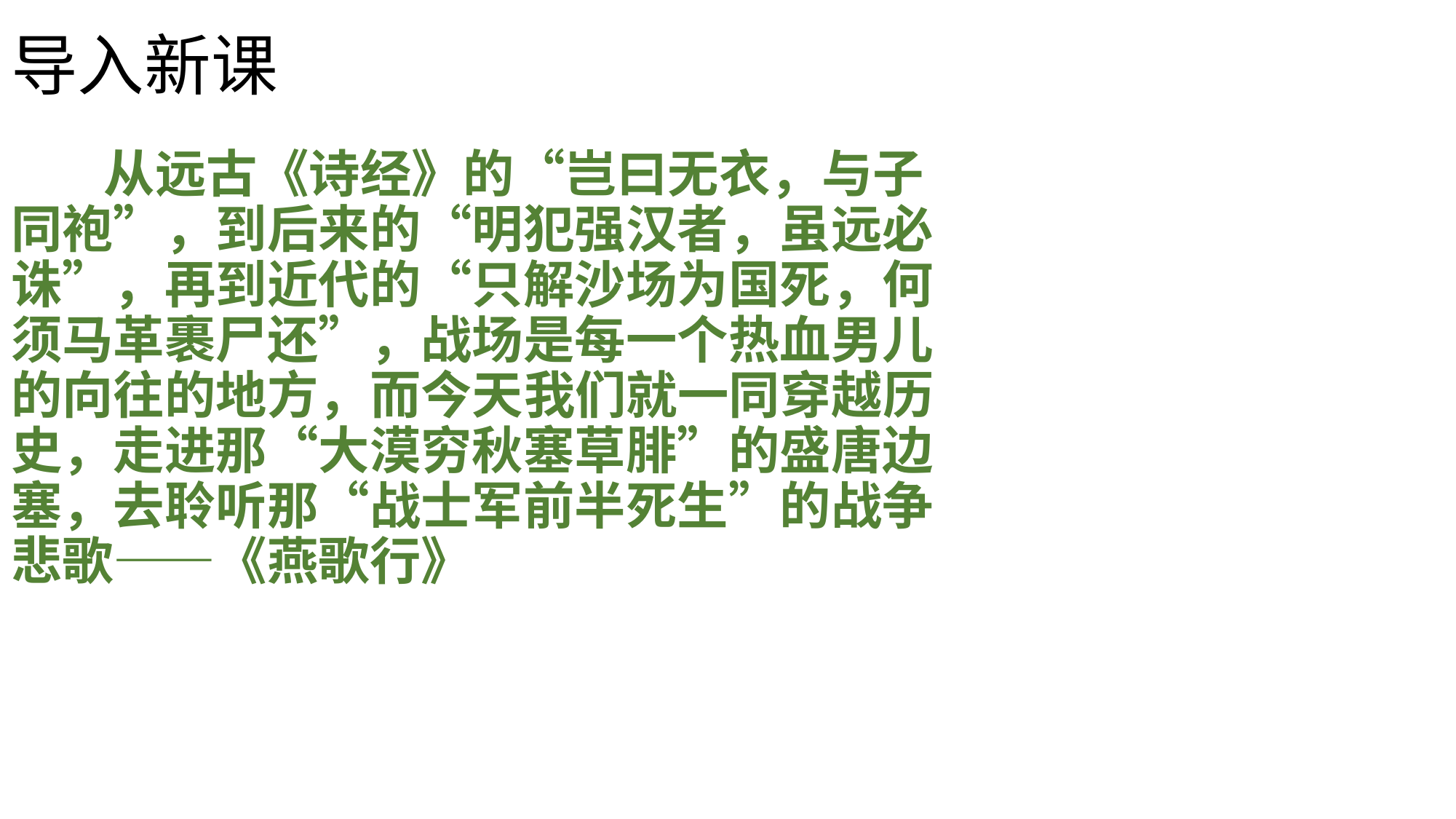

导入新课
       从远古《诗经》的“岂曰无衣，与子同袍”，到后来的“明犯强汉者，虽远必诛”，再到近代的“只解沙场为国死，何须马革裹尸还”，战场是每一个热血男儿的向往的地方，而今天我们就一同穿越历史，走进那“大漠穷秋塞草腓”的盛唐边塞，去聆听那“战士军前半死生”的战争悲歌——《燕歌行》